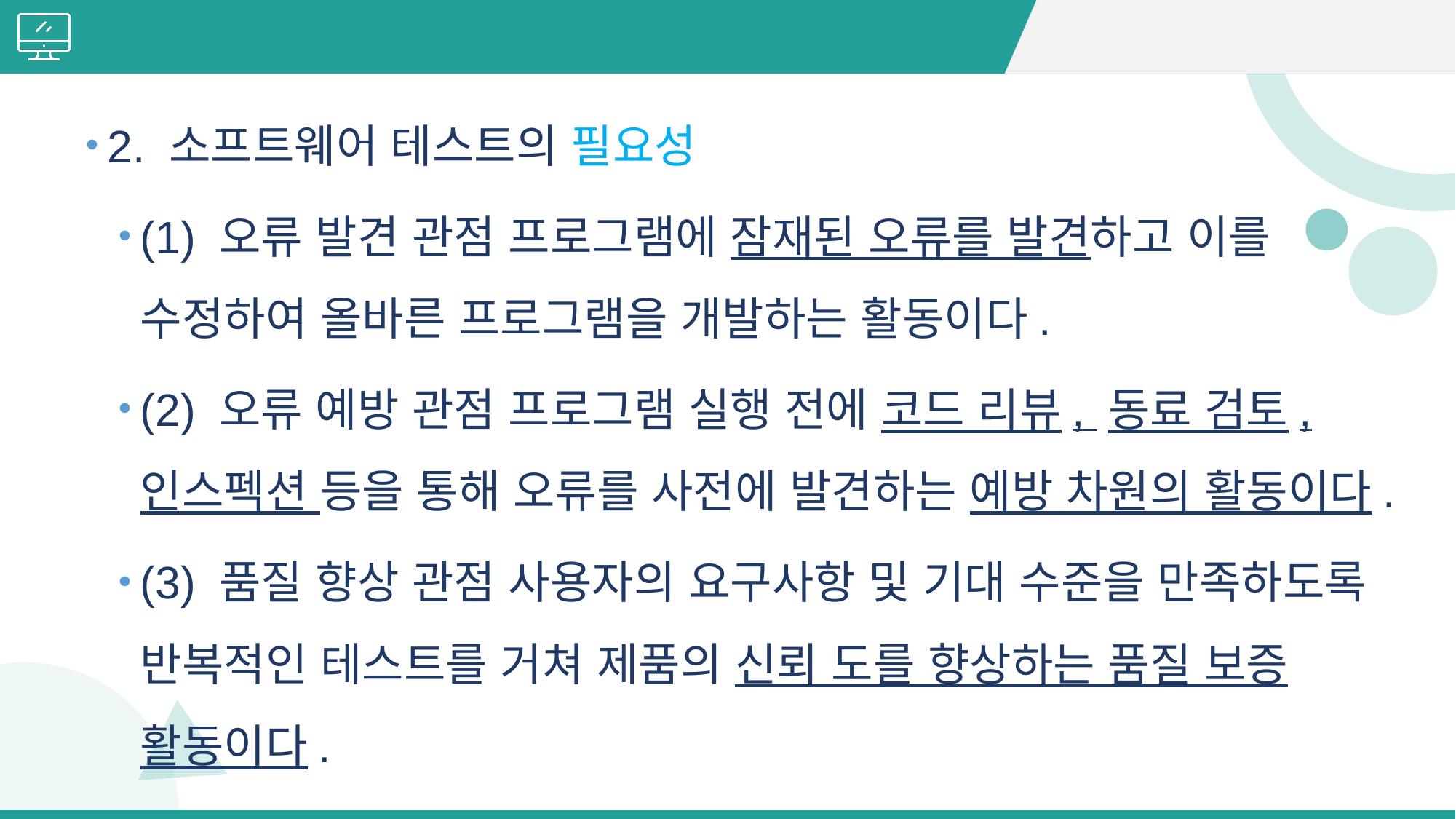

#
2. 소프트웨어 테스트의 필요성
(1) 오류 발견 관점 프로그램에 잠재된 오류를 발견하고 이를 수정하여 올바른 프로그램을 개발하는 활동이다.
(2) 오류 예방 관점 프로그램 실행 전에 코드 리뷰, 동료 검토, 인스펙션 등을 통해 오류를 사전에 발견하는 예방 차원의 활동이다.
(3) 품질 향상 관점 사용자의 요구사항 및 기대 수준을 만족하도록 반복적인 테스트를 거쳐 제품의 신뢰 도를 향상하는 품질 보증 활동이다.